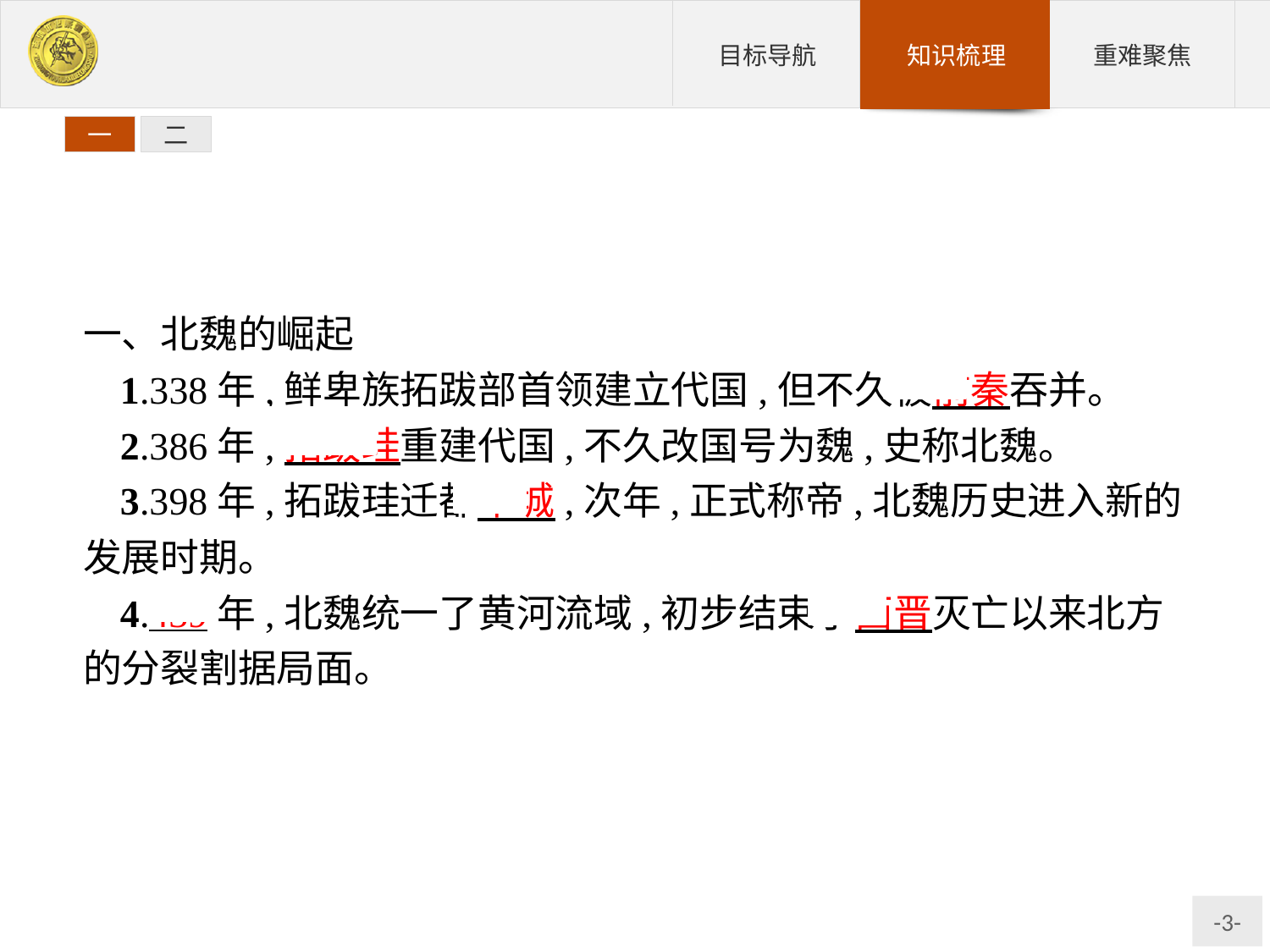

一
二
一、北魏的崛起
1.338年,鲜卑族拓跋部首领建立代国,但不久被前秦吞并。
2.386年,拓跋珪重建代国,不久改国号为魏,史称北魏。
3.398年,拓跋珪迁都平城,次年,正式称帝,北魏历史进入新的发展时期。
4.439年,北魏统一了黄河流域,初步结束了西晋灭亡以来北方的分裂割据局面。